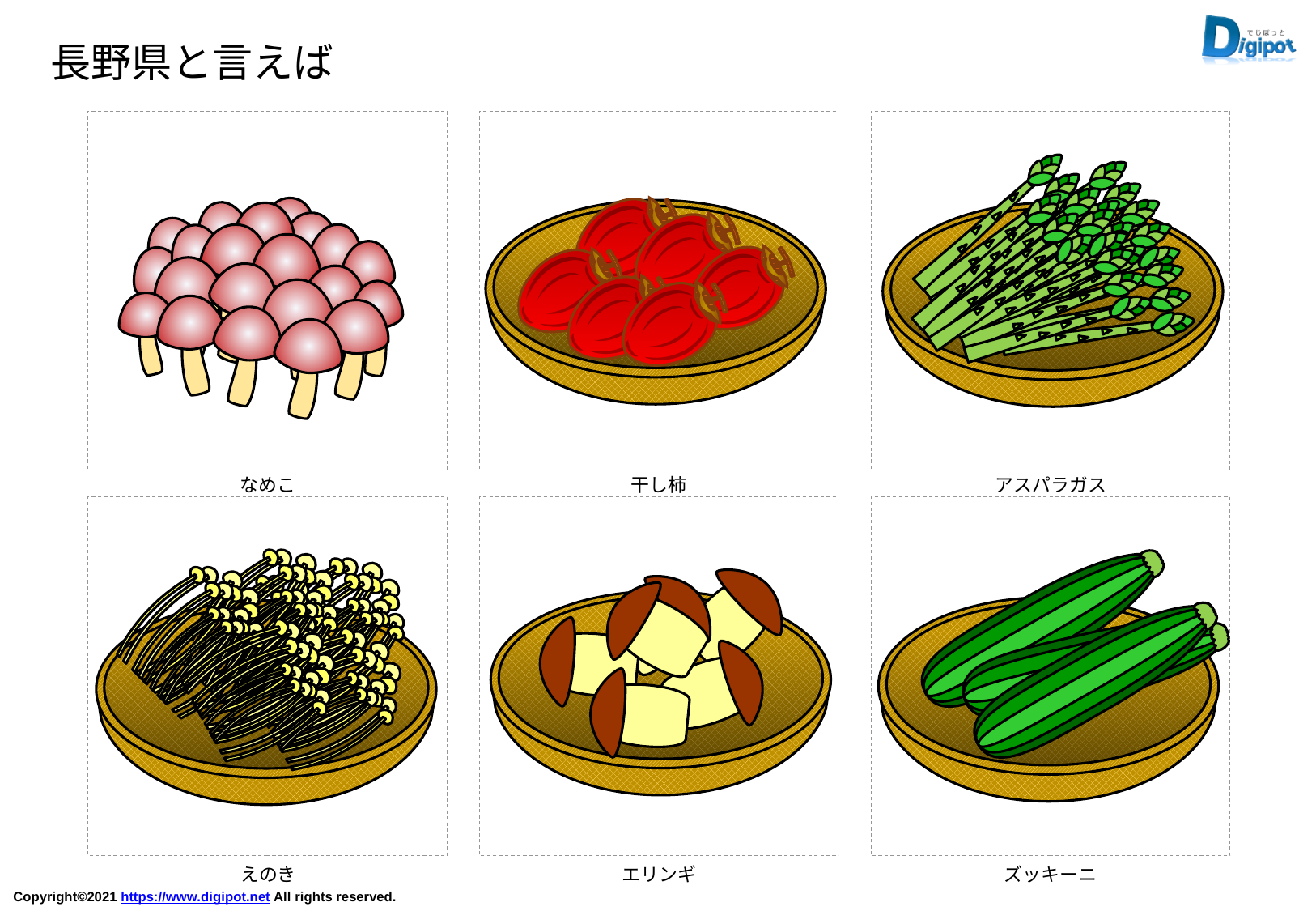

長野県と言えば

なめこ
干し柿
アスパラガス

えのき
エリンギ
ズッキーニ